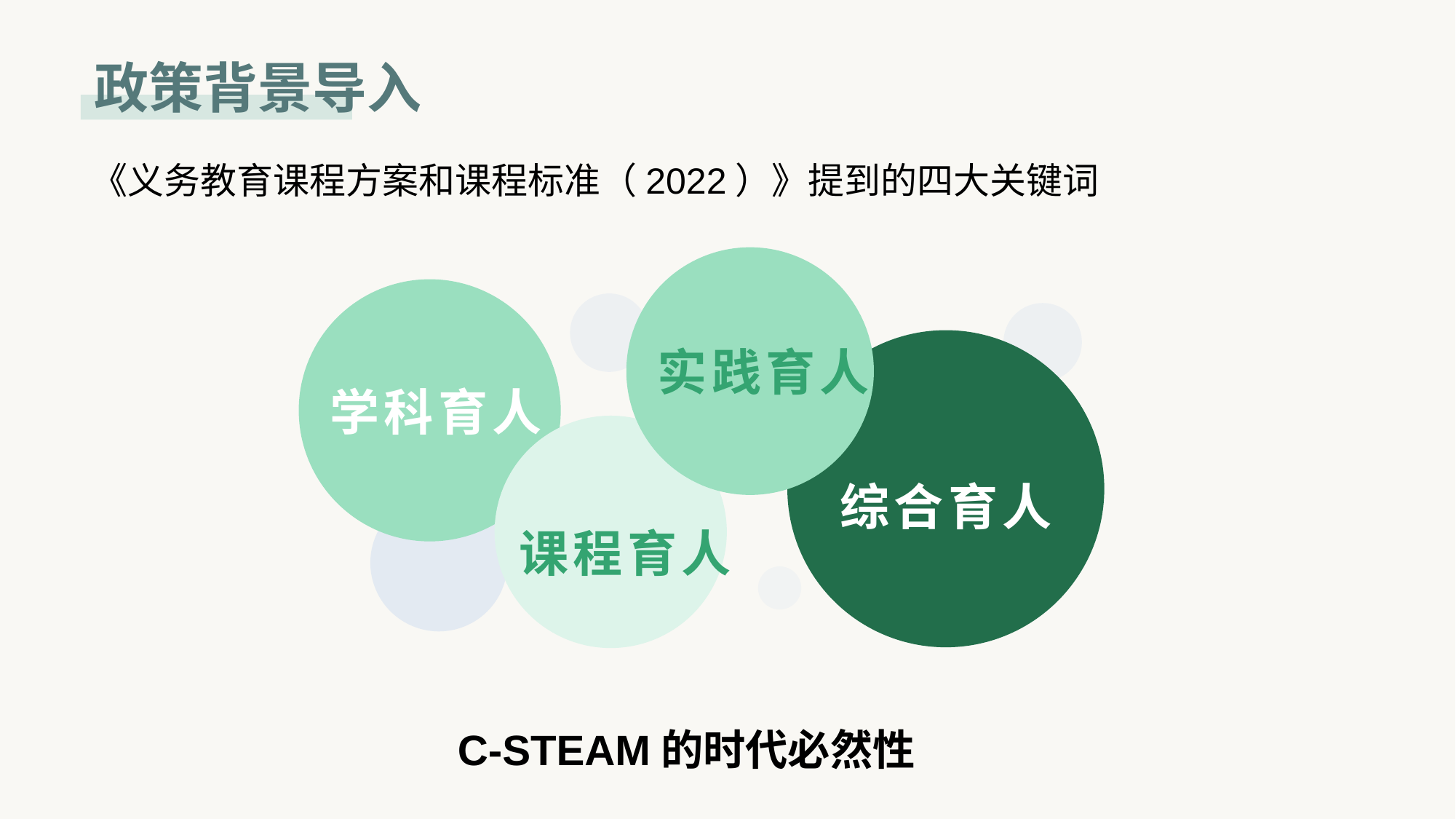

政策背景导入

《义务教育课程方案和课程标准（2022）》提到的四大关键词

实践育人
学科育人

综合育人

课程育人

C-STEAM的时代必然性